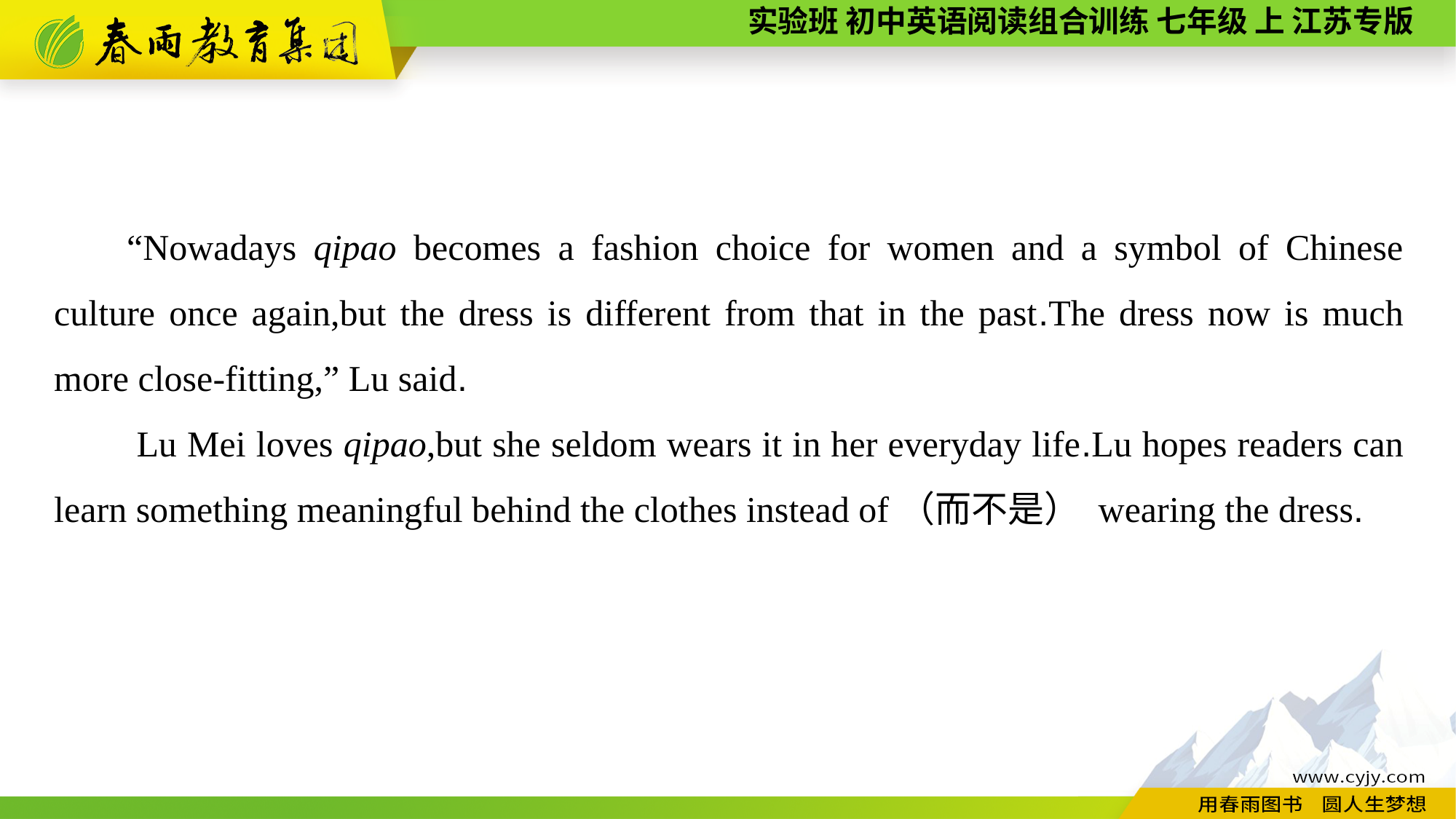

“Nowadays qipao becomes a fashion choice for women and a symbol of Chinese culture once again,but the dress is different from that in the past.The dress now is much more close-fitting,” Lu said.
        Lu Mei loves qipao,but she seldom wears it in her everyday life.Lu hopes readers can learn something meaningful behind the clothes instead of（而不是） wearing the dress.